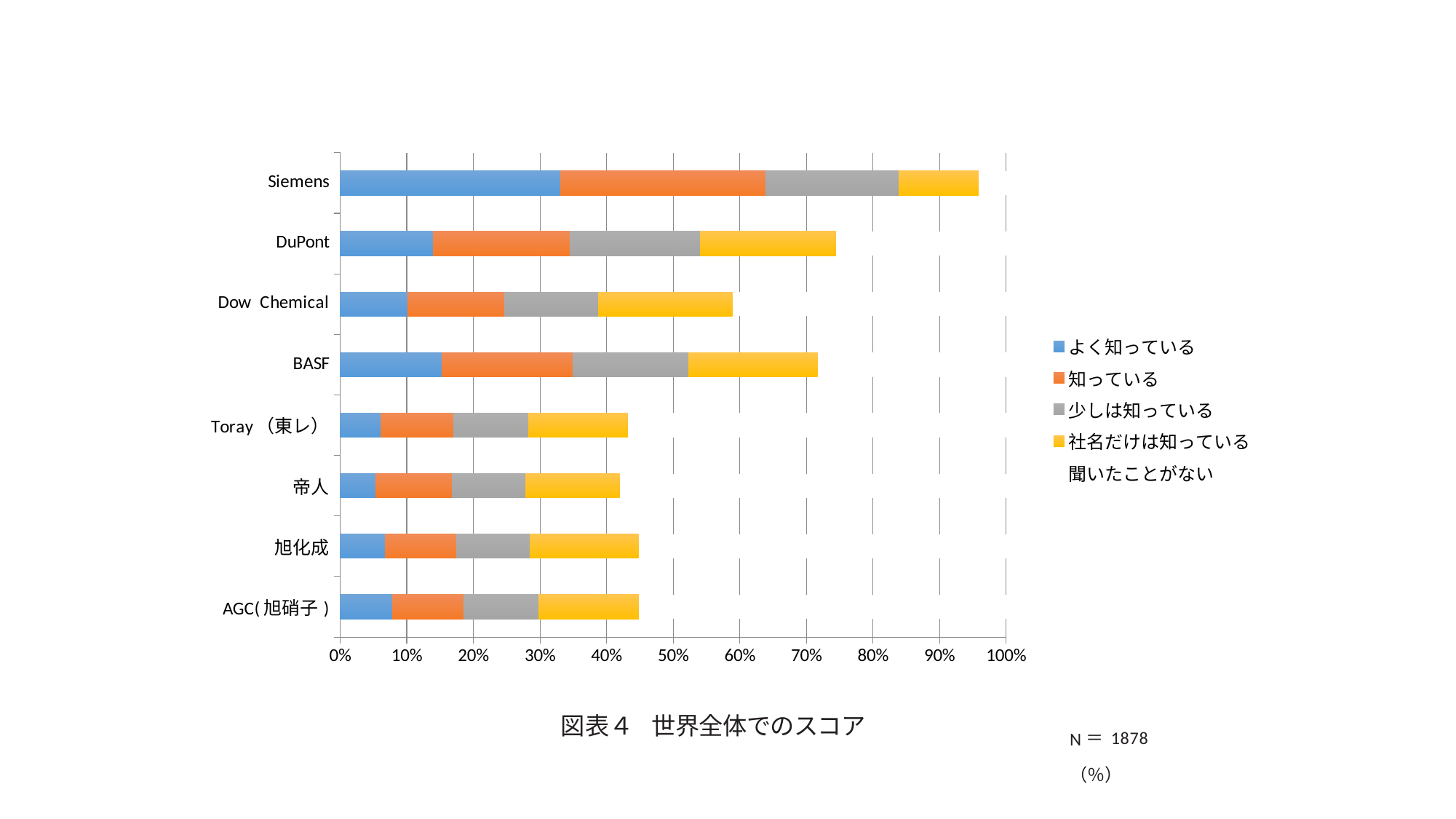

### Chart

| Category | よく知っている | 知っている | 少しは知っている | 社名だけは知っている | 聞いたことがない |
|---|---|---|---|---|---|
| AGC(旭硝子) | 7.8 | 10.8 | 11.2 | 15.1 | 55.1 |
| 旭化成 | 6.8 | 10.7 | 11.0 | 16.3 | 55.2 |
| 帝人 | 5.3 | 11.5 | 11.1 | 14.1 | 58.1 |
| Toray（東レ） | 6.1 | 10.9 | 11.3 | 15.0 | 56.8 |
| BASF | 15.3 | 19.6 | 17.4 | 19.4 | 28.3 |
| Dow  Chemical | 10.1 | 14.6 | 14.1 | 20.1 | 41.1 |
| DuPont | 14.0 | 20.5 | 19.6 | 20.4 | 25.5 |
| Siemens | 33.0 | 30.8 | 20.0 | 12.0 | 4.1 |
図表４   世界全体でのスコア
N＝1878   （％）